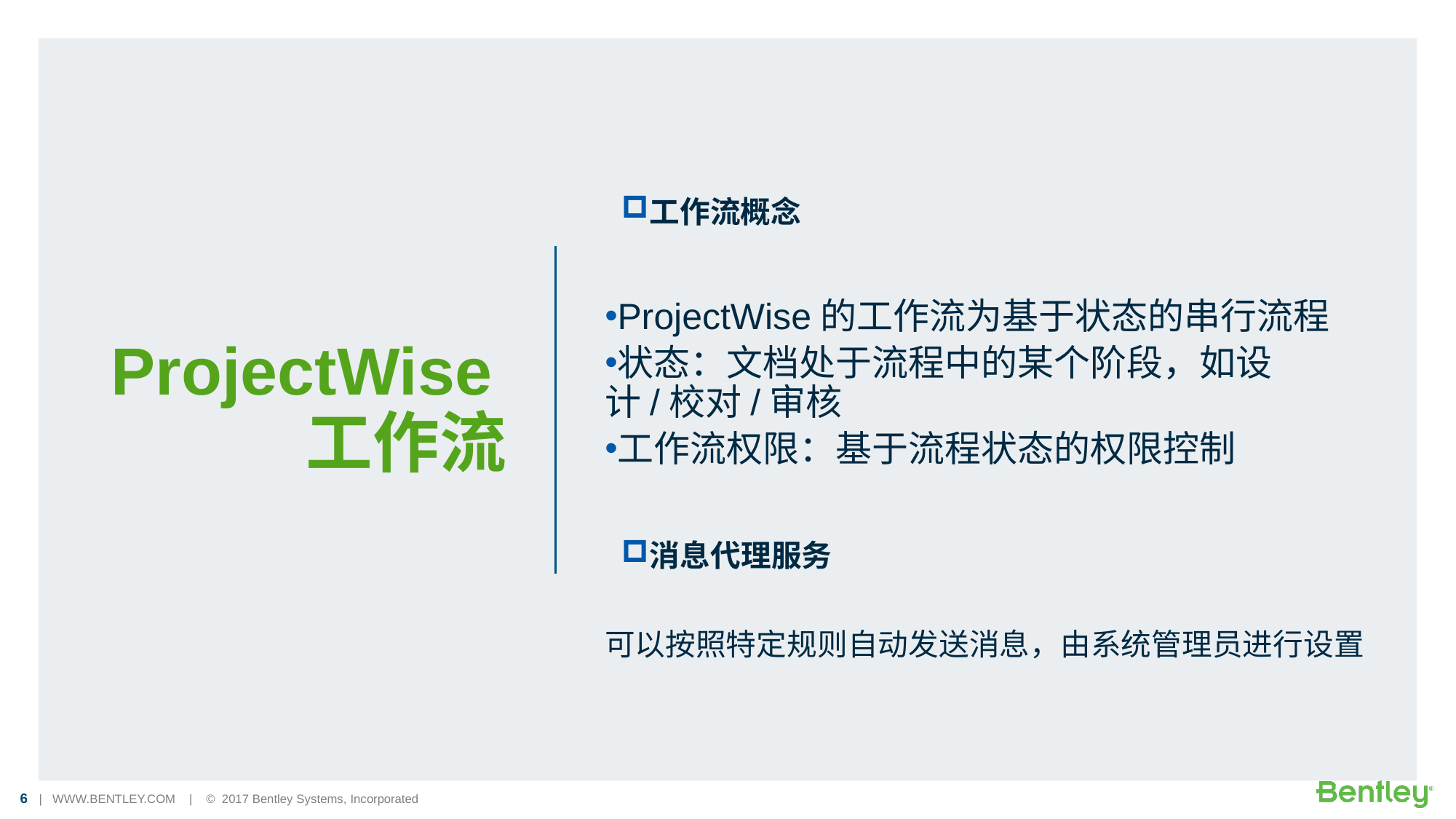

ProjectWise的工作流为基于状态的串行流程
状态：文档处于流程中的某个阶段，如设计/校对/审核
工作流权限：基于流程状态的权限控制
ProjectWise工作流
工作流概念
消息代理服务
可以按照特定规则自动发送消息，由系统管理员进行设置